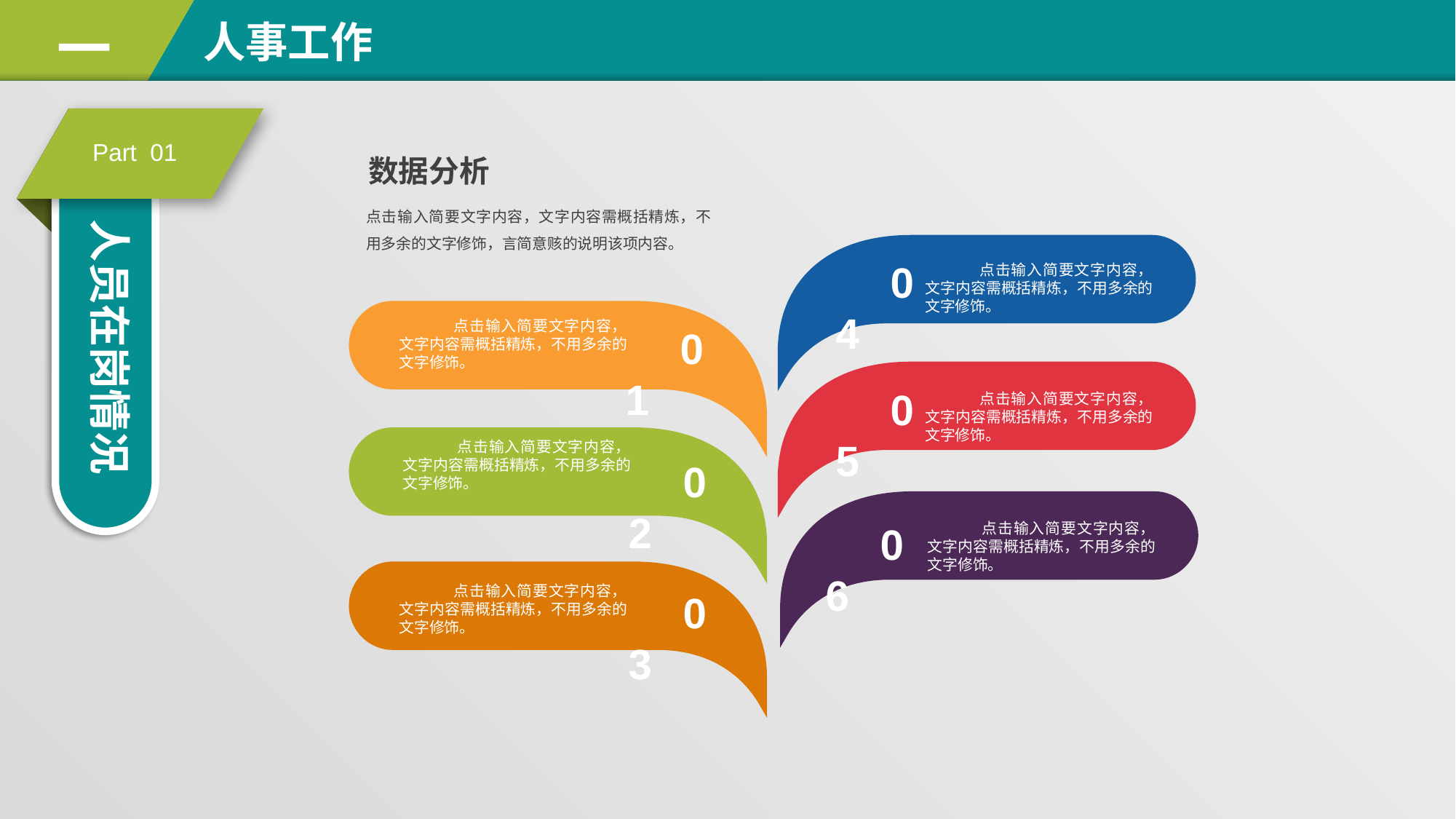

一
# 人事工作

Part  01

数据分析
点击输入简要文字内容，文字内容需概括精炼，不用多余的文字修饰，言简意赅的说明该项内容。
人员在岗情况

04
点击输入简要文字内容，文字内容需概括精炼，不用多余的文字修饰。

点击输入简要文字内容，文字内容需概括精炼，不用多余的文字修饰。
01

05
点击输入简要文字内容，文字内容需概括精炼，不用多余的文字修饰。

点击输入简要文字内容，文字内容需概括精炼，不用多余的文字修饰。
02

06
点击输入简要文字内容，文字内容需概括精炼，不用多余的文字修饰。

点击输入简要文字内容，文字内容需概括精炼，不用多余的文字修饰。
03